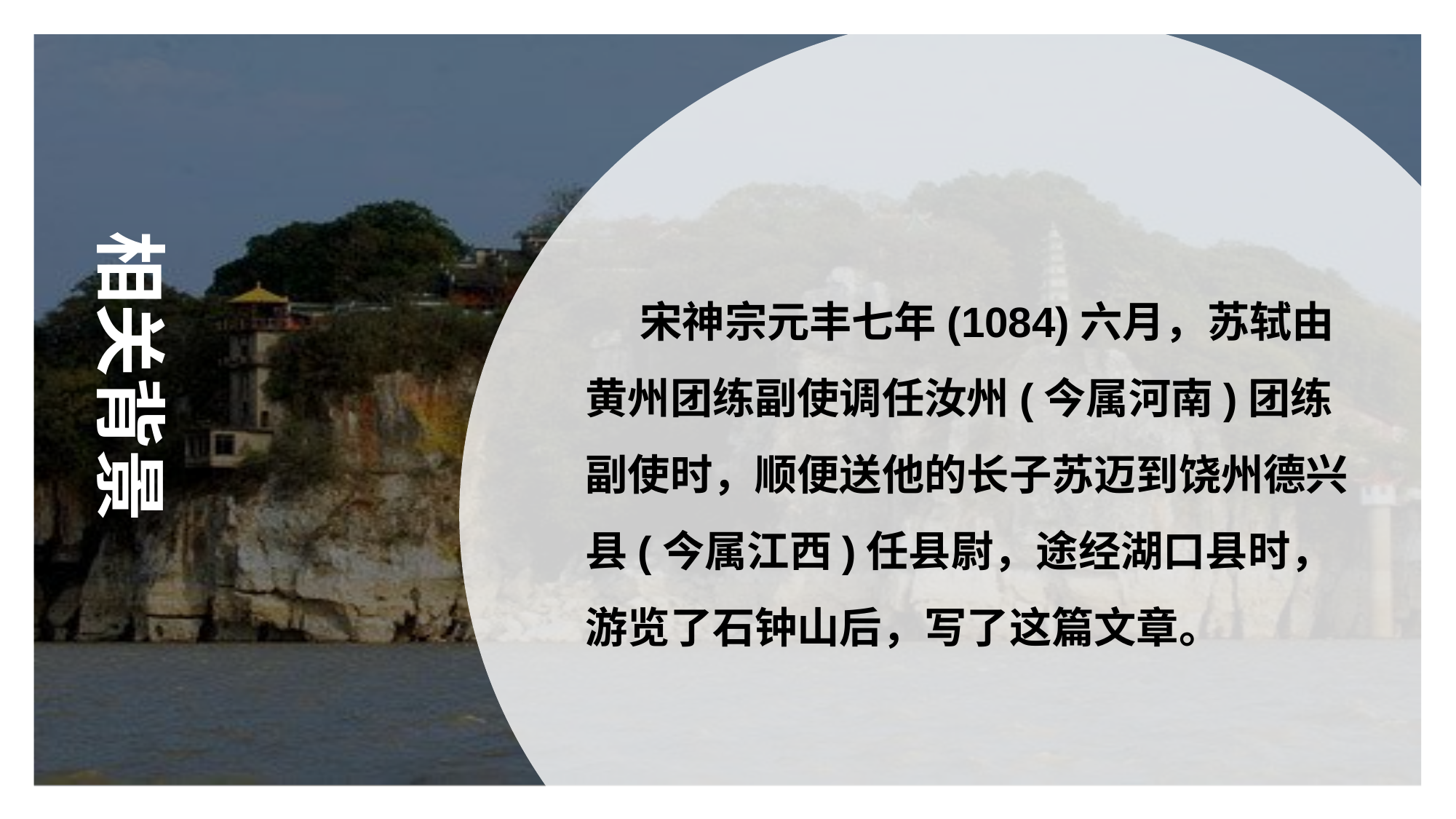

相关背景

宋神宗元丰七年(1084)六月，苏轼由黄州团练副使调任汝州(今属河南)团练副使时，顺便送他的长子苏迈到饶州德兴县(今属江西)任县尉，途经湖口县时，游览了石钟山后，写了这篇文章。